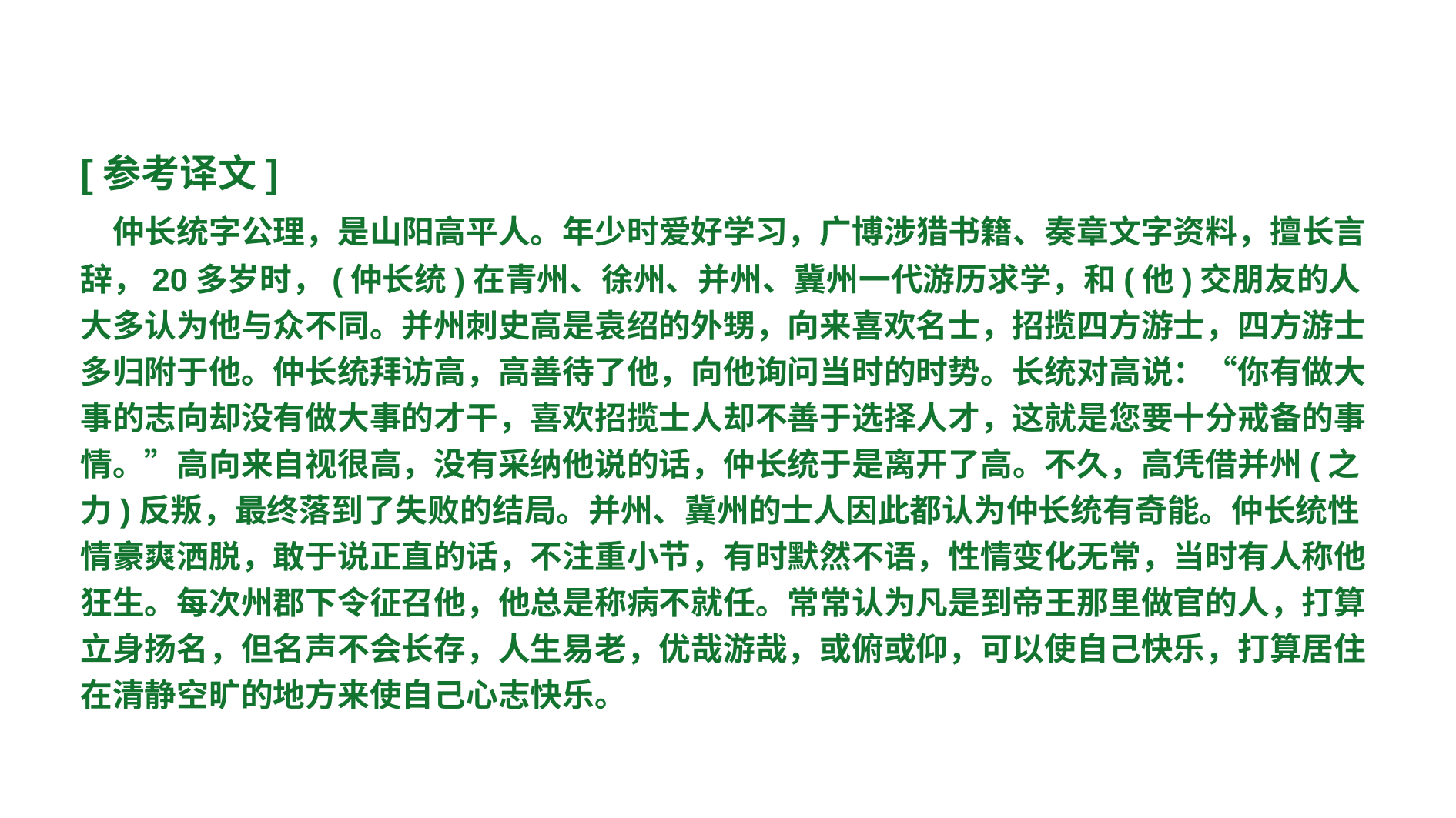

[参考译文]
   仲长统字公理，是山阳高平人。年少时爱好学习，广博涉猎书籍、奏章文字资料，擅长言辞，20多岁时，(仲长统)在青州、徐州、并州、冀州一代游历求学，和(他)交朋友的人大多认为他与众不同。并州刺史高是袁绍的外甥，向来喜欢名士，招揽四方游士，四方游士多归附于他。仲长统拜访高，高善待了他，向他询问当时的时势。长统对高说：“你有做大事的志向却没有做大事的才干，喜欢招揽士人却不善于选择人才，这就是您要十分戒备的事情。”高向来自视很高，没有采纳他说的话，仲长统于是离开了高。不久，高凭借并州(之力)反叛，最终落到了失败的结局。并州、冀州的士人因此都认为仲长统有奇能。仲长统性情豪爽洒脱，敢于说正直的话，不注重小节，有时默然不语，性情变化无常，当时有人称他狂生。每次州郡下令征召他，他总是称病不就任。常常认为凡是到帝王那里做官的人，打算立身扬名，但名声不会长存，人生易老，优哉游哉，或俯或仰，可以使自己快乐，打算居住在清静空旷的地方来使自己心志快乐。